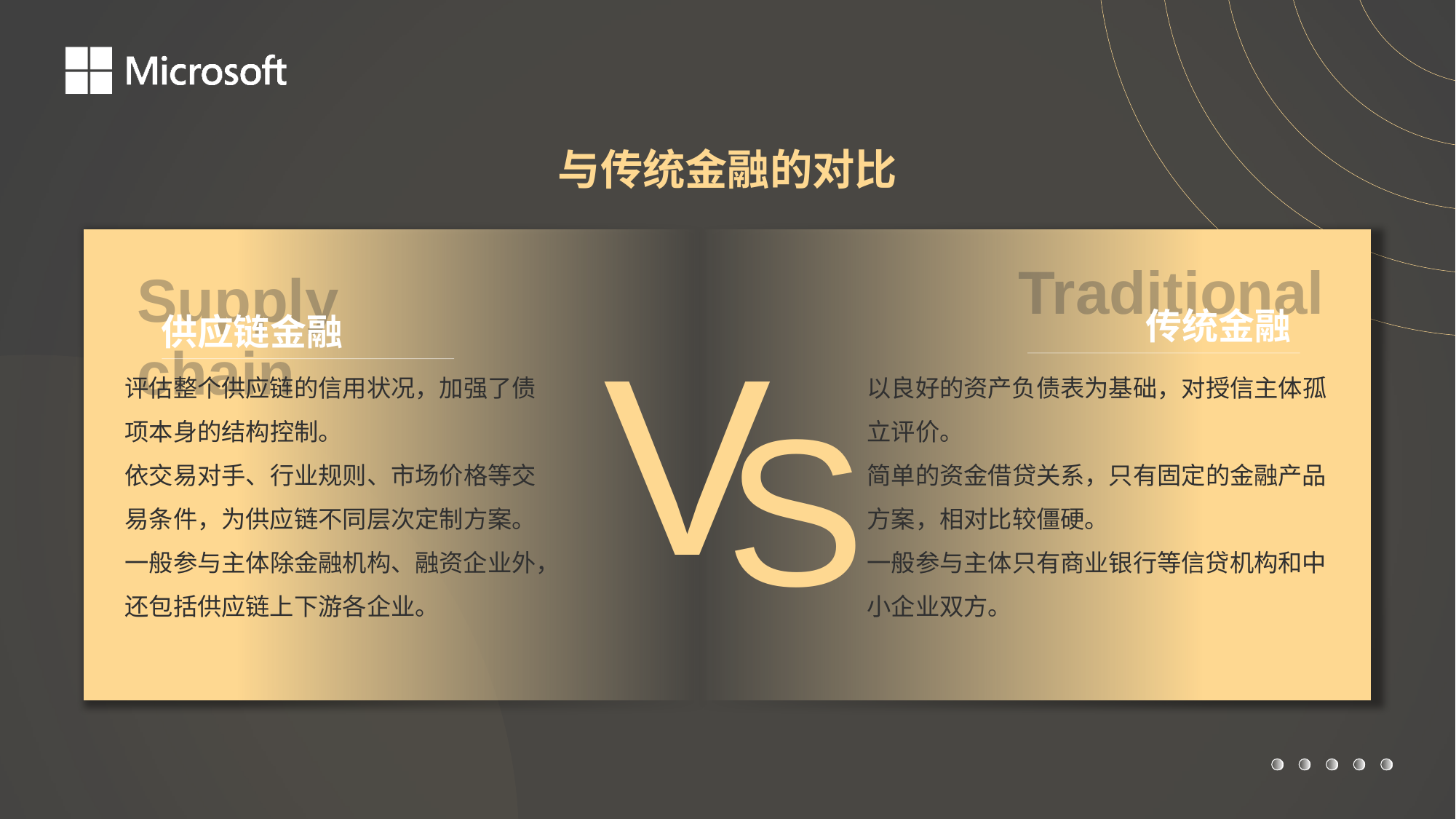

与传统金融的对比
V

Traditional
Supply chain
传统金融
供应链金融
评估整个供应链的信用状况，加强了债项本身的结构控制。
依交易对手、行业规则、市场价格等交易条件，为供应链不同层次定制方案。
一般参与主体除金融机构、融资企业外，还包括供应链上下游各企业。
以良好的资产负债表为基础，对授信主体孤立评价。
简单的资金借贷关系，只有固定的金融产品方案，相对比较僵硬。
一般参与主体只有商业银行等信贷机构和中小企业双方。
S